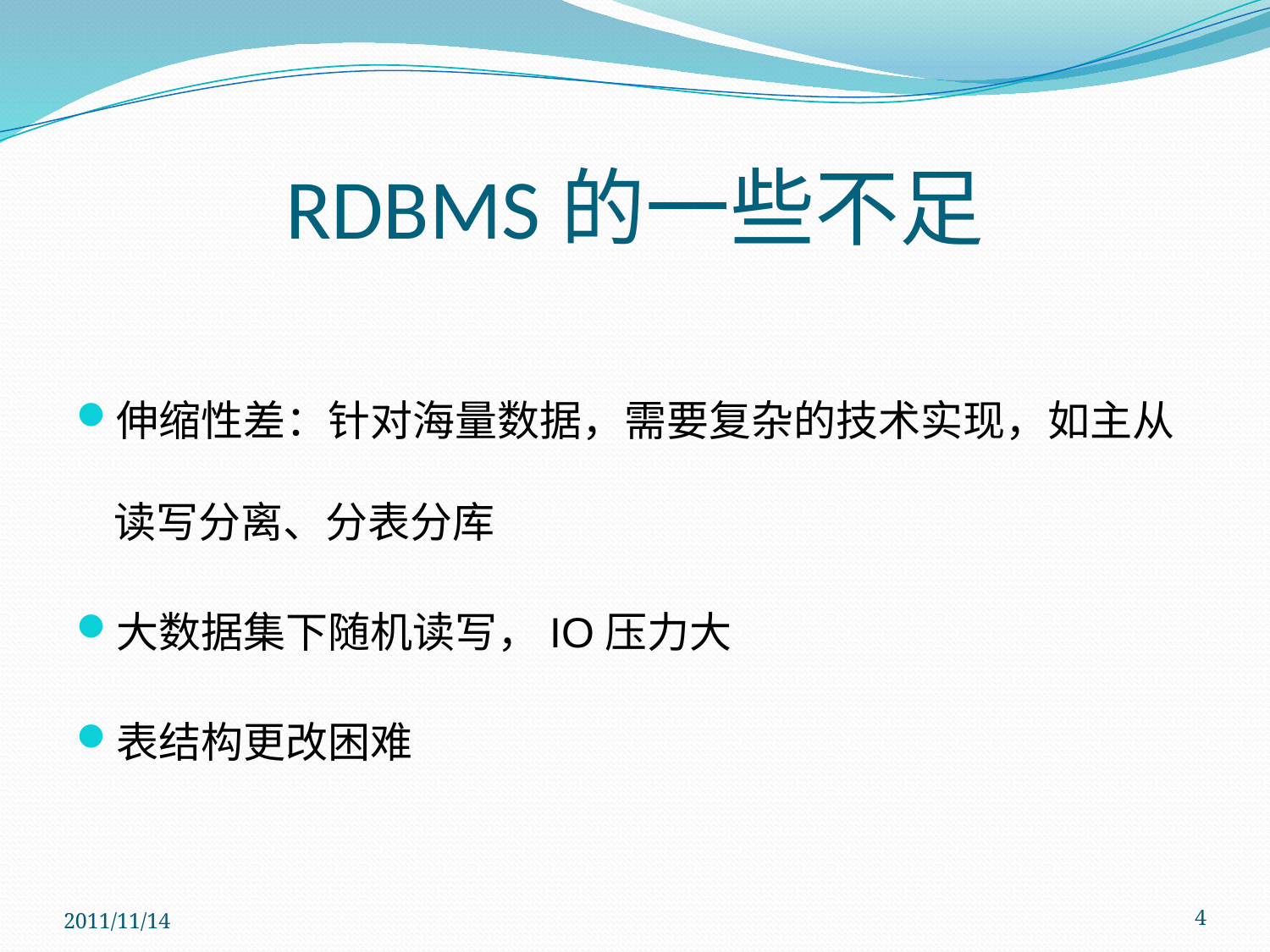

# RDBMS的一些不足
伸缩性差：针对海量数据，需要复杂的技术实现，如主从读写分离、分表分库
大数据集下随机读写，IO压力大
表结构更改困难
2011/11/14
4